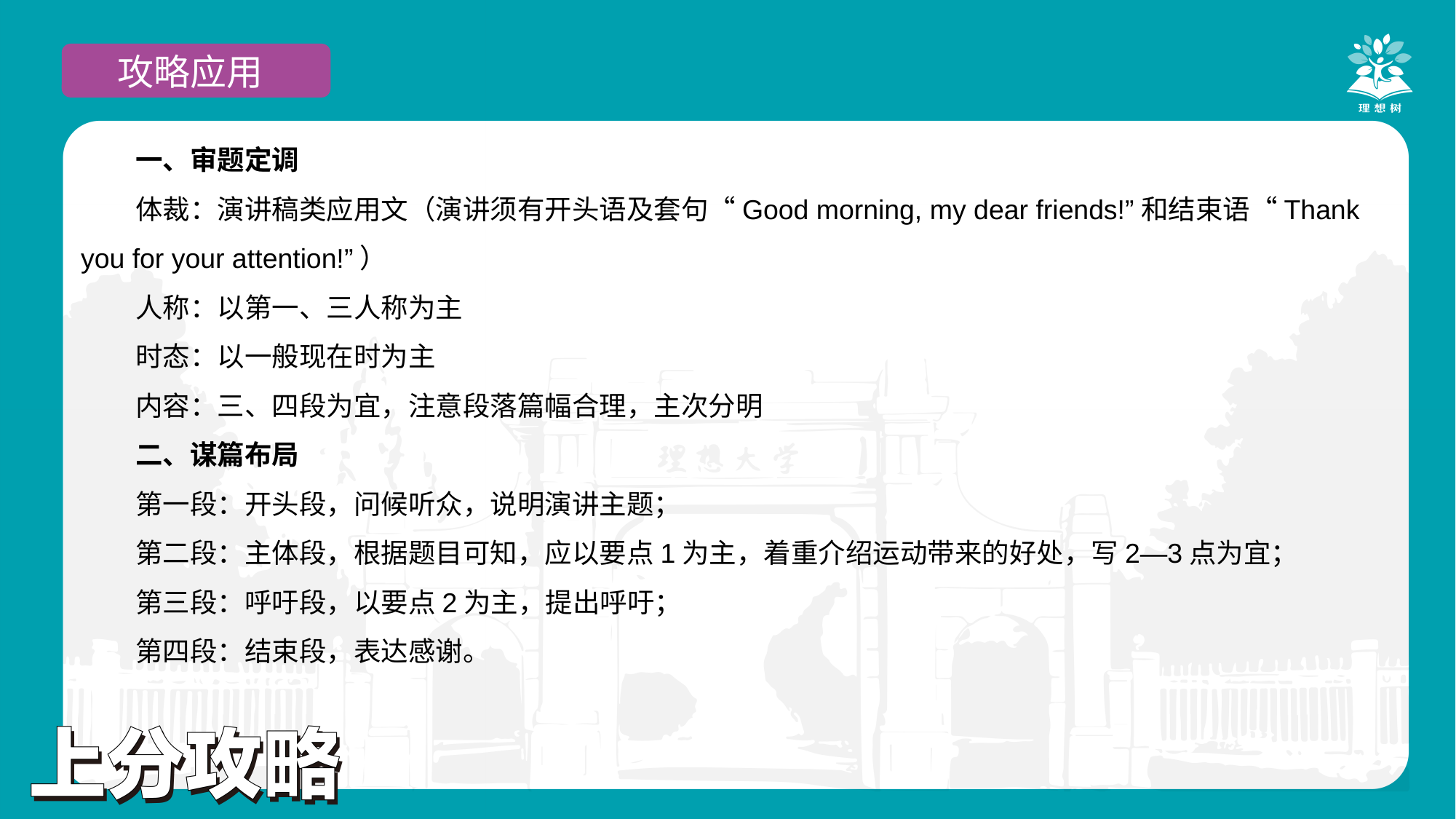

攻略应用
一、审题定调
体裁：演讲稿类应用文（演讲须有开头语及套句“Good morning, my dear friends!”和结束语“Thank you for your attention!”）
人称：以第一、三人称为主
时态：以一般现在时为主
内容：三、四段为宜，注意段落篇幅合理，主次分明
二、谋篇布局
第一段：开头段，问候听众，说明演讲主题；
第二段：主体段，根据题目可知，应以要点1为主，着重介绍运动带来的好处，写2—3点为宜；
第三段：呼吁段，以要点2为主，提出呼吁；
第四段：结束段，表达感谢。